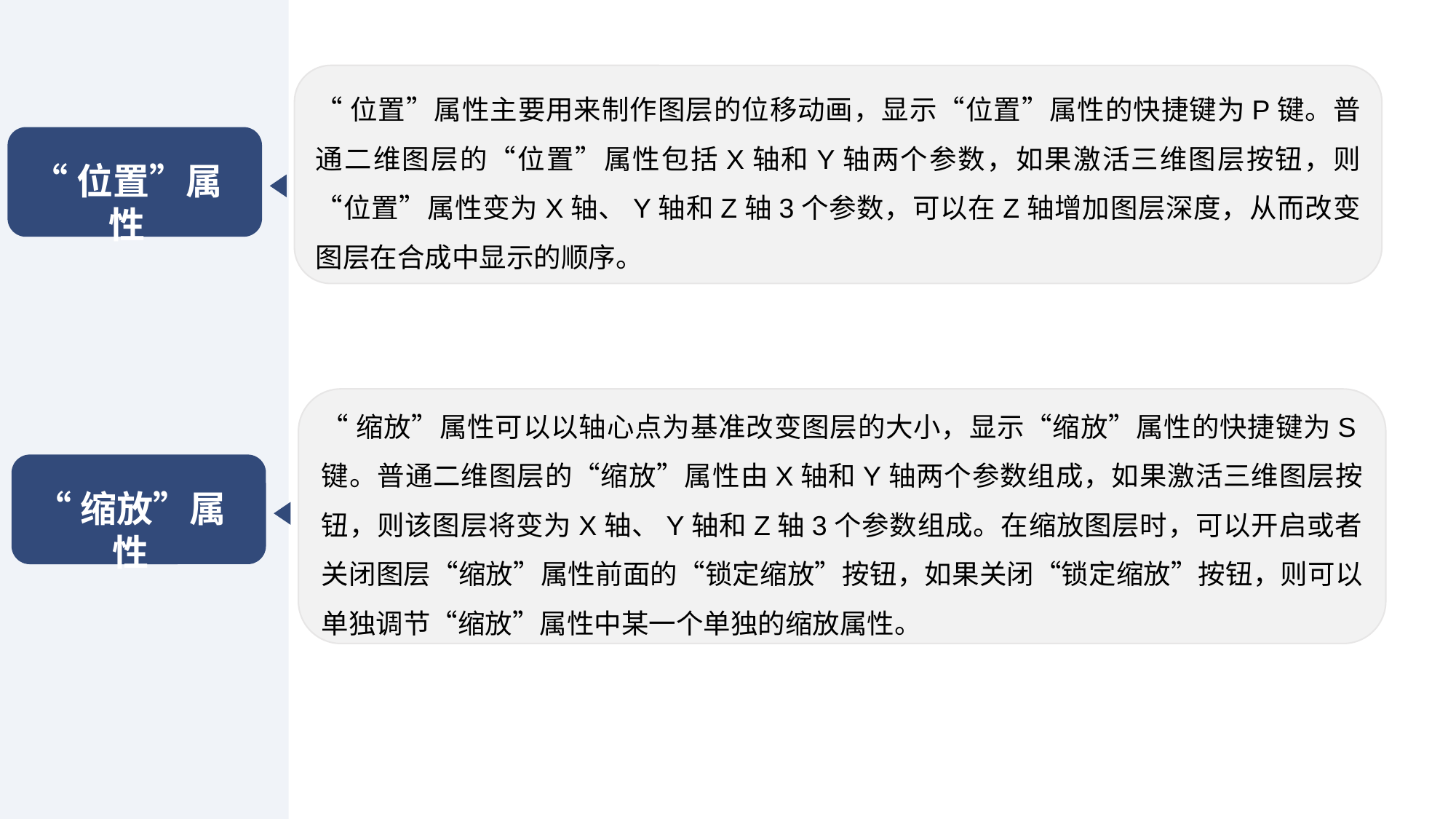

“位置”属性主要用来制作图层的位移动画，显示“位置”属性的快捷键为P键。普通二维图层的“位置”属性包括X轴和Y轴两个参数，如果激活三维图层按钮，则“位置”属性变为X轴、Y轴和Z轴3个参数，可以在Z轴增加图层深度，从而改变图层在合成中显示的顺序。

“位置”属性

“缩放”属性可以以轴心点为基准改变图层的大小，显示“缩放”属性的快捷键为S键。普通二维图层的“缩放”属性由X轴和Y轴两个参数组成，如果激活三维图层按钮，则该图层将变为X轴、Y轴和Z轴3个参数组成。在缩放图层时，可以开启或者关闭图层“缩放”属性前面的“锁定缩放”按钮，如果关闭“锁定缩放”按钮，则可以单独调节“缩放”属性中某一个单独的缩放属性。

“缩放”属性